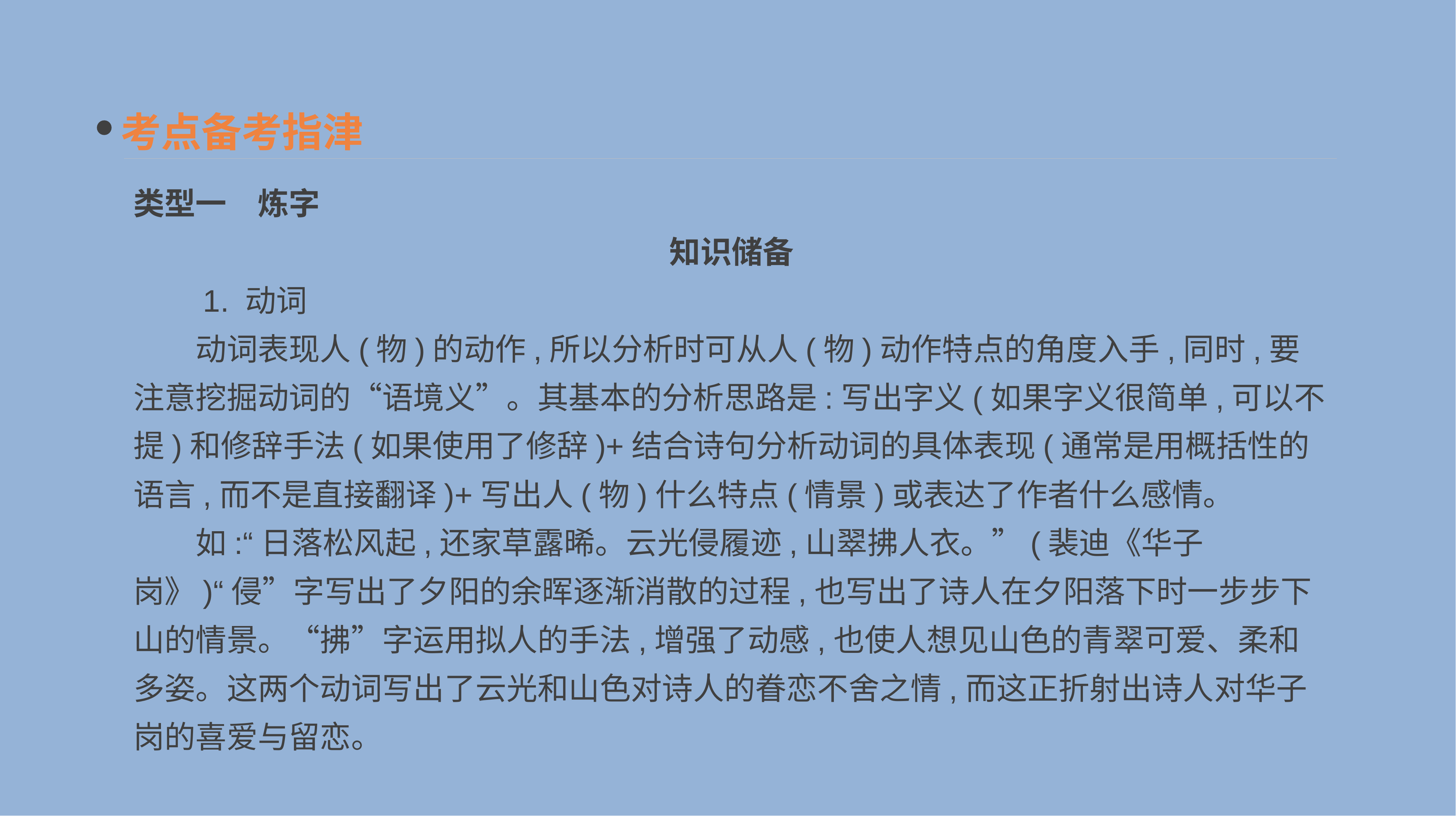

考点备考指津

类型一　炼字
　知识储备
　　1. 动词
　　动词表现人(物)的动作,所以分析时可从人(物)动作特点的角度入手,同时,要注意挖掘动词的“语境义”。其基本的分析思路是:写出字义(如果字义很简单,可以不提)和修辞手法(如果使用了修辞)+结合诗句分析动词的具体表现(通常是用概括性的语言,而不是直接翻译)+写出人(物)什么特点(情景)或表达了作者什么感情。
　　如:“日落松风起,还家草露晞。云光侵履迹,山翠拂人衣。”(裴迪《华子岗》)“侵”字写出了夕阳的余晖逐渐消散的过程,也写出了诗人在夕阳落下时一步步下山的情景。“拂”字运用拟人的手法,增强了动感,也使人想见山色的青翠可爱、柔和多姿。这两个动词写出了云光和山色对诗人的眷恋不舍之情,而这正折射出诗人对华子岗的喜爱与留恋。